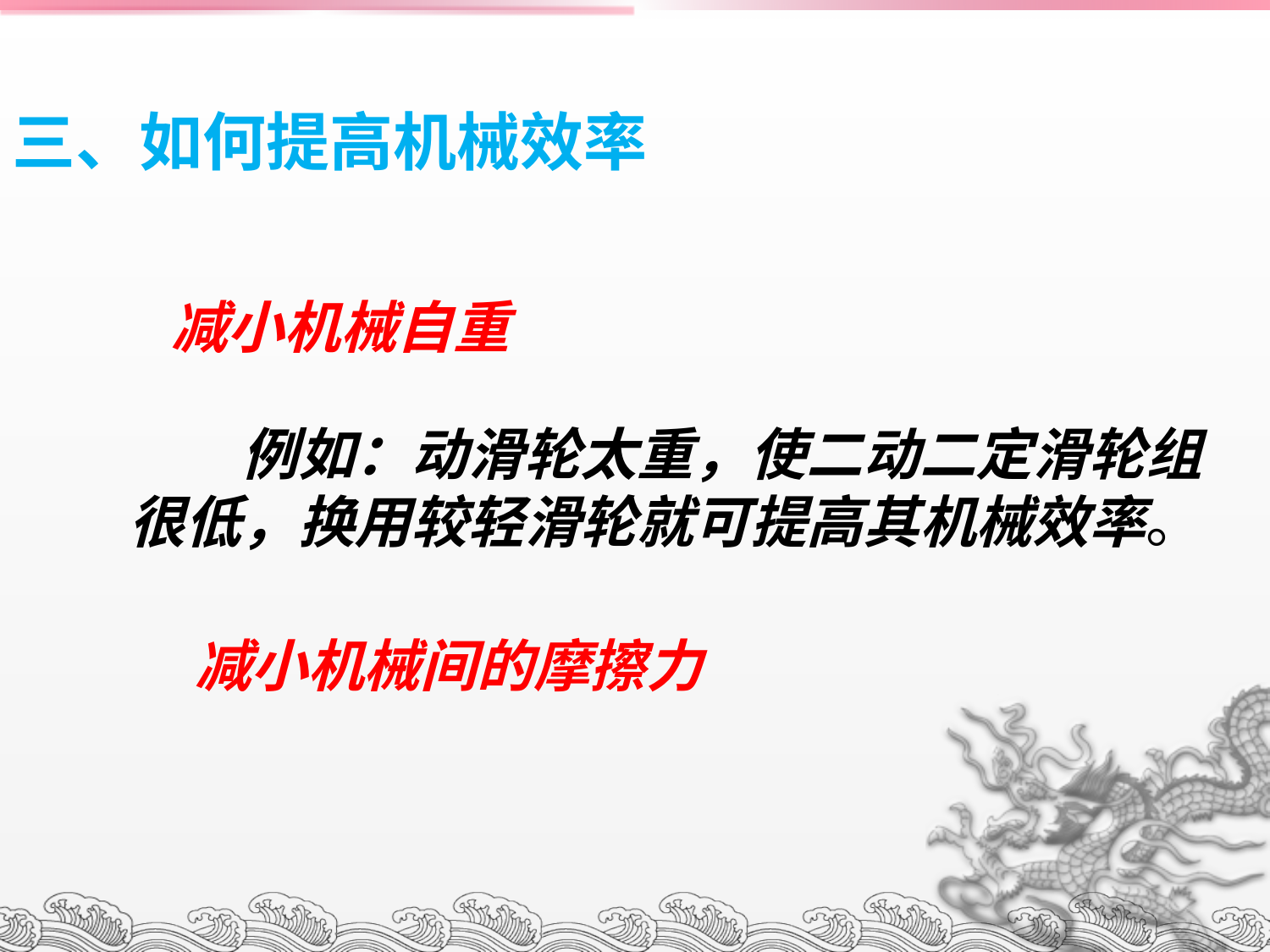

三、如何提高机械效率
减小机械自重
　　例如：动滑轮太重，使二动二定滑轮组很低，换用较轻滑轮就可提高其机械效率。
减小机械间的摩擦力